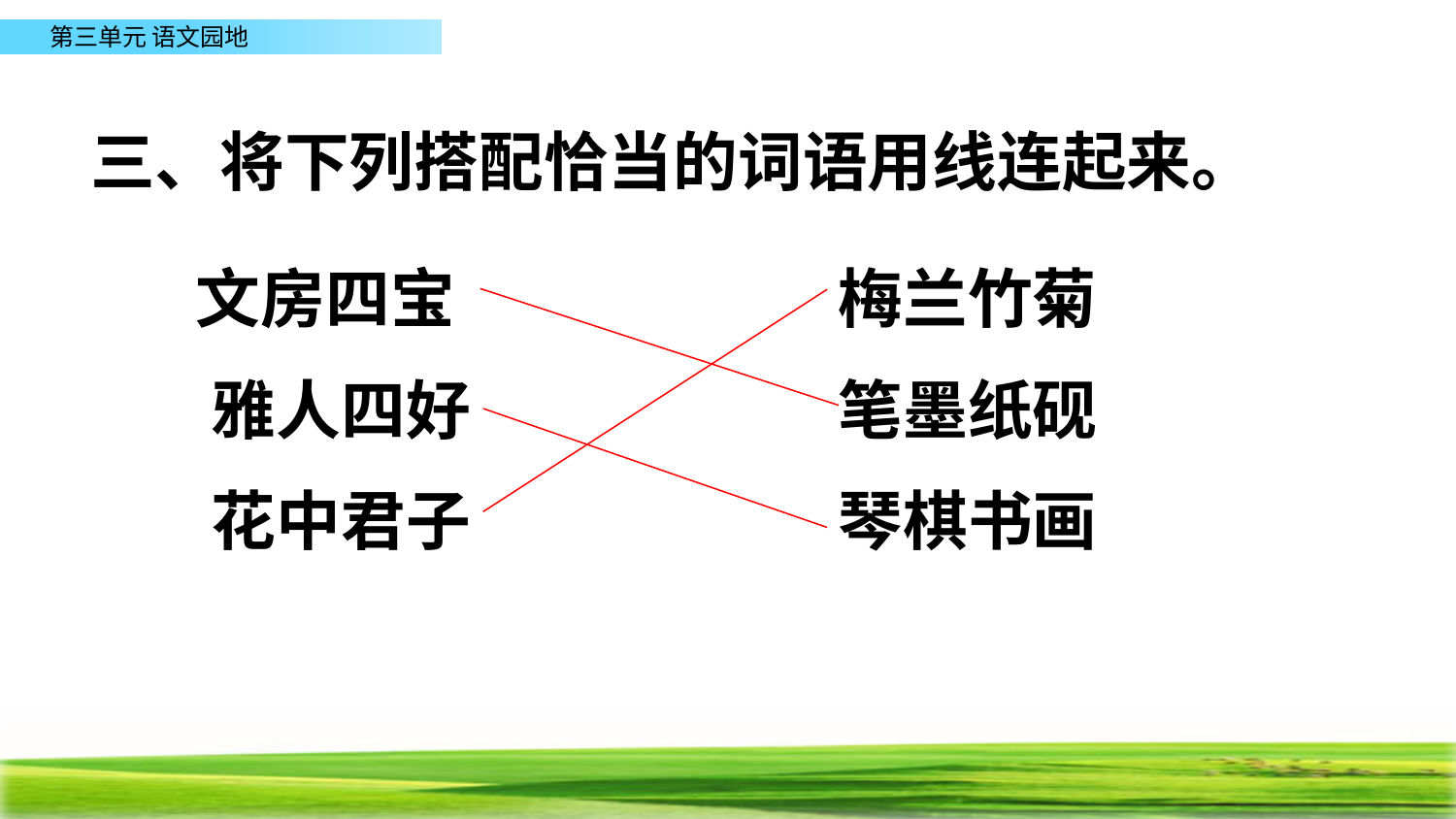

三、将下列搭配恰当的词语用线连起来。
 文房四宝
梅兰竹菊
雅人四好
笔墨纸砚
花中君子
琴棋书画